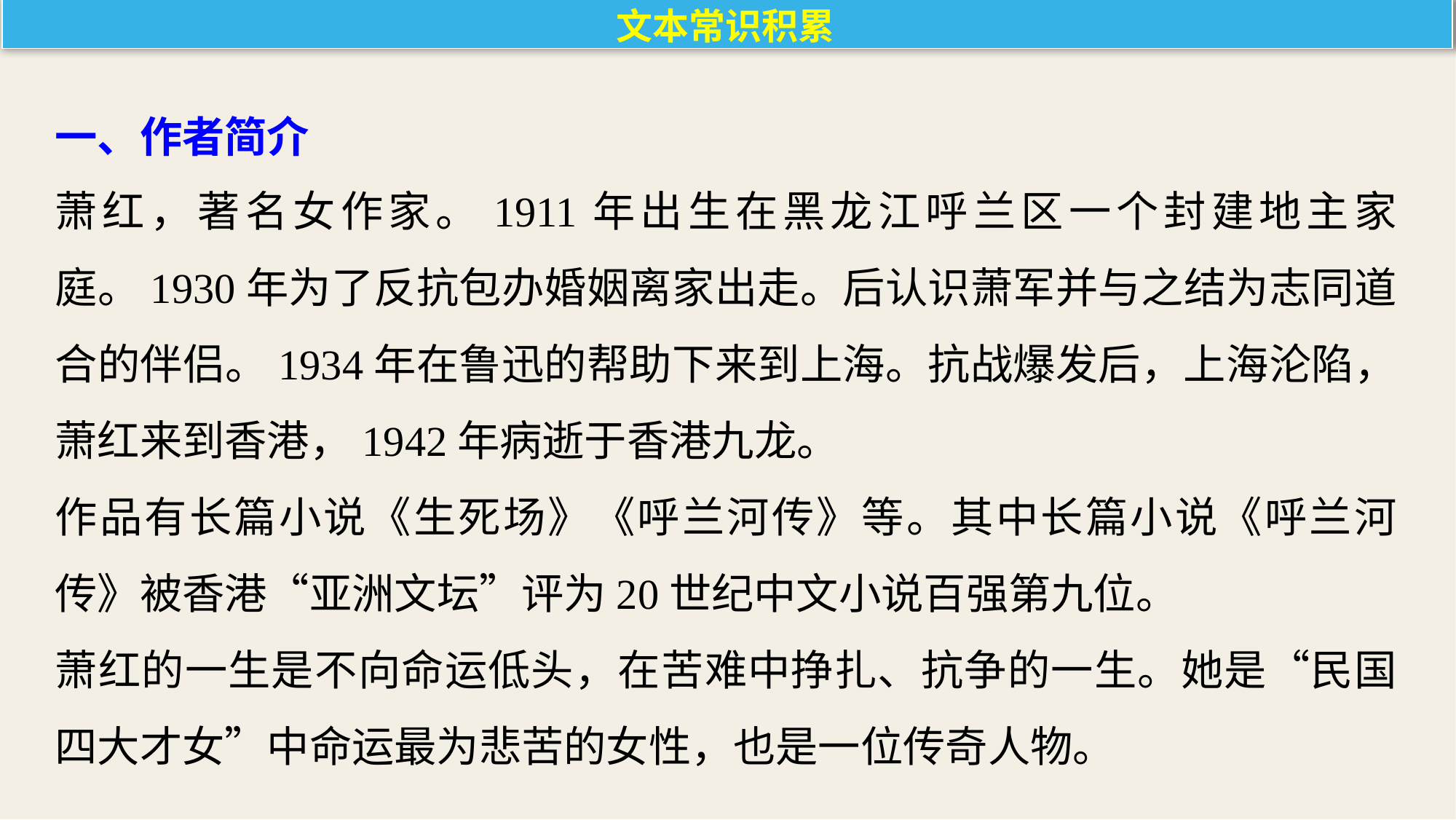

文本常识积累
一、作者简介
萧红，著名女作家。1911年出生在黑龙江呼兰区一个封建地主家庭。1930年为了反抗包办婚姻离家出走。后认识萧军并与之结为志同道合的伴侣。1934年在鲁迅的帮助下来到上海。抗战爆发后，上海沦陷，萧红来到香港，1942年病逝于香港九龙。
作品有长篇小说《生死场》《呼兰河传》等。其中长篇小说《呼兰河传》被香港“亚洲文坛”评为20世纪中文小说百强第九位。
萧红的一生是不向命运低头，在苦难中挣扎、抗争的一生。她是“民国四大才女”中命运最为悲苦的女性，也是一位传奇人物。